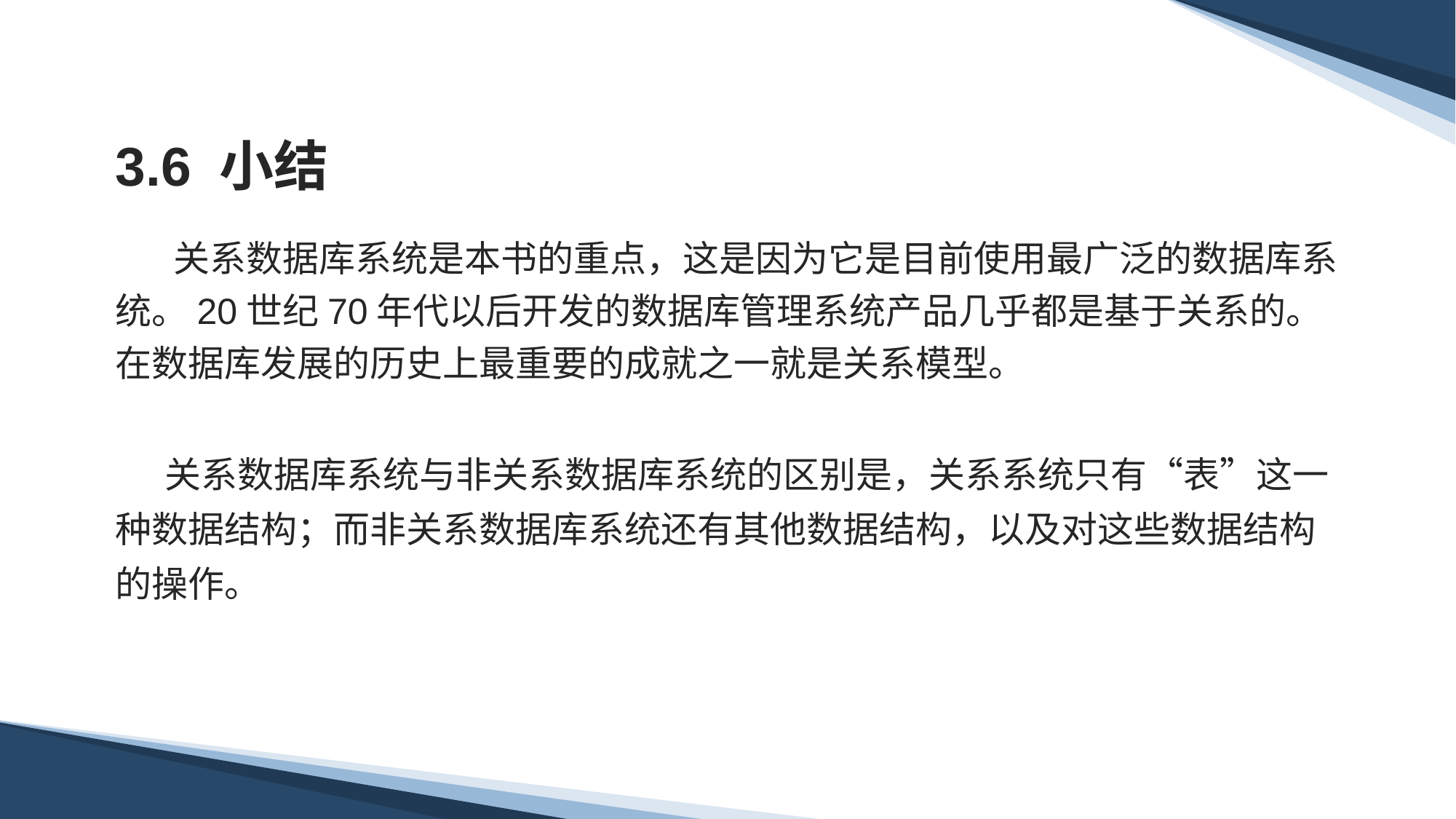

# 3.6 小结
      关系数据库系统是本书的重点，这是因为它是目前使用最广泛的数据库系统。20世纪70年代以后开发的数据库管理系统产品几乎都是基于关系的。在数据库发展的历史上最重要的成就之一就是关系模型。

     关系数据库系统与非关系数据库系统的区别是，关系系统只有“表”这一种数据结构；而非关系数据库系统还有其他数据结构，以及对这些数据结构的操作。